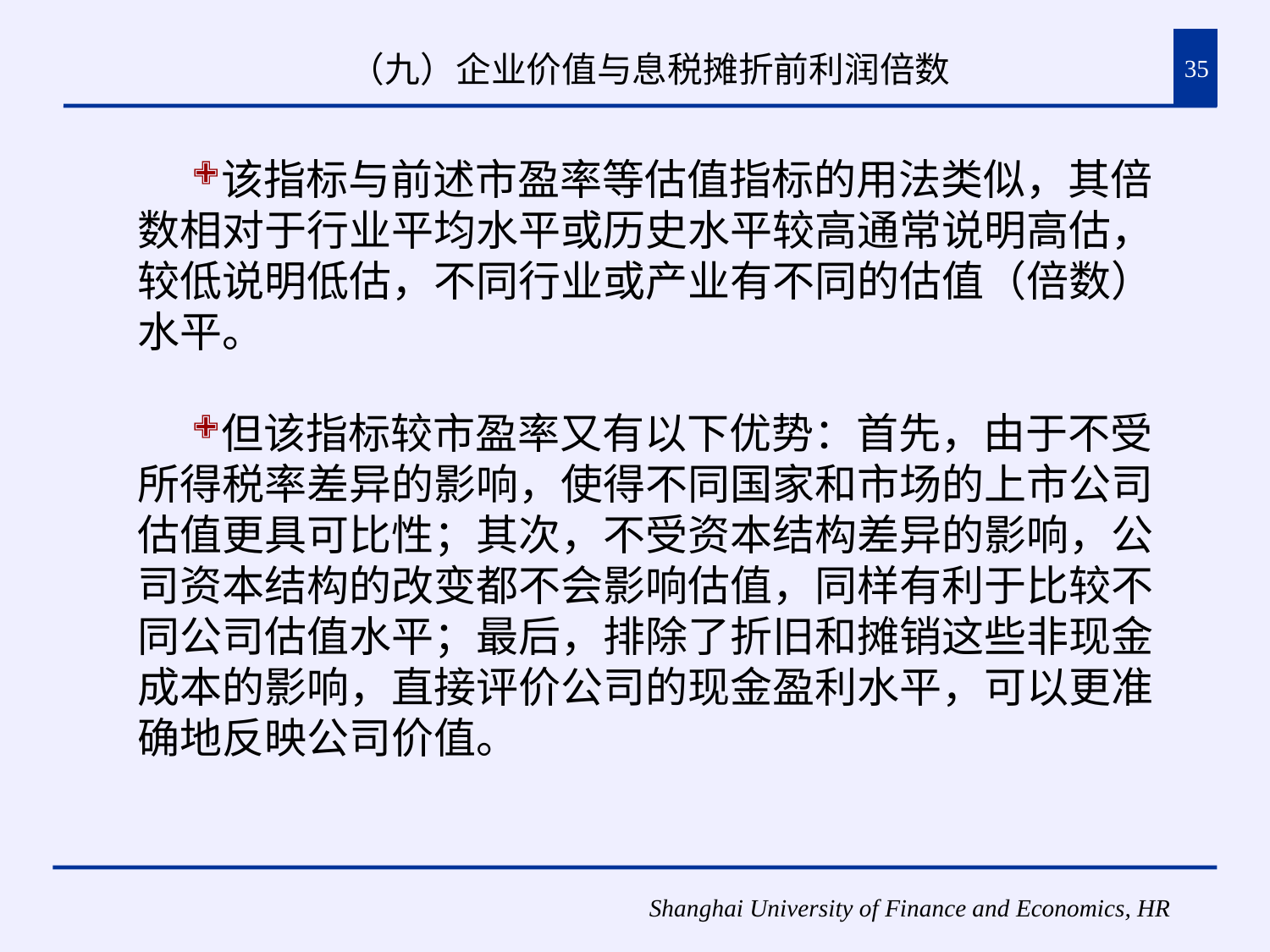

# （九）企业价值与息税摊折前利润倍数
35
该指标与前述市盈率等估值指标的用法类似，其倍数相对于行业平均水平或历史水平较高通常说明高估，较低说明低估，不同行业或产业有不同的估值（倍数）水平。

但该指标较市盈率又有以下优势：首先，由于不受所得税率差异的影响，使得不同国家和市场的上市公司估值更具可比性；其次，不受资本结构差异的影响，公司资本结构的改变都不会影响估值，同样有利于比较不同公司估值水平；最后，排除了折旧和摊销这些非现金成本的影响，直接评价公司的现金盈利水平，可以更准确地反映公司价值。